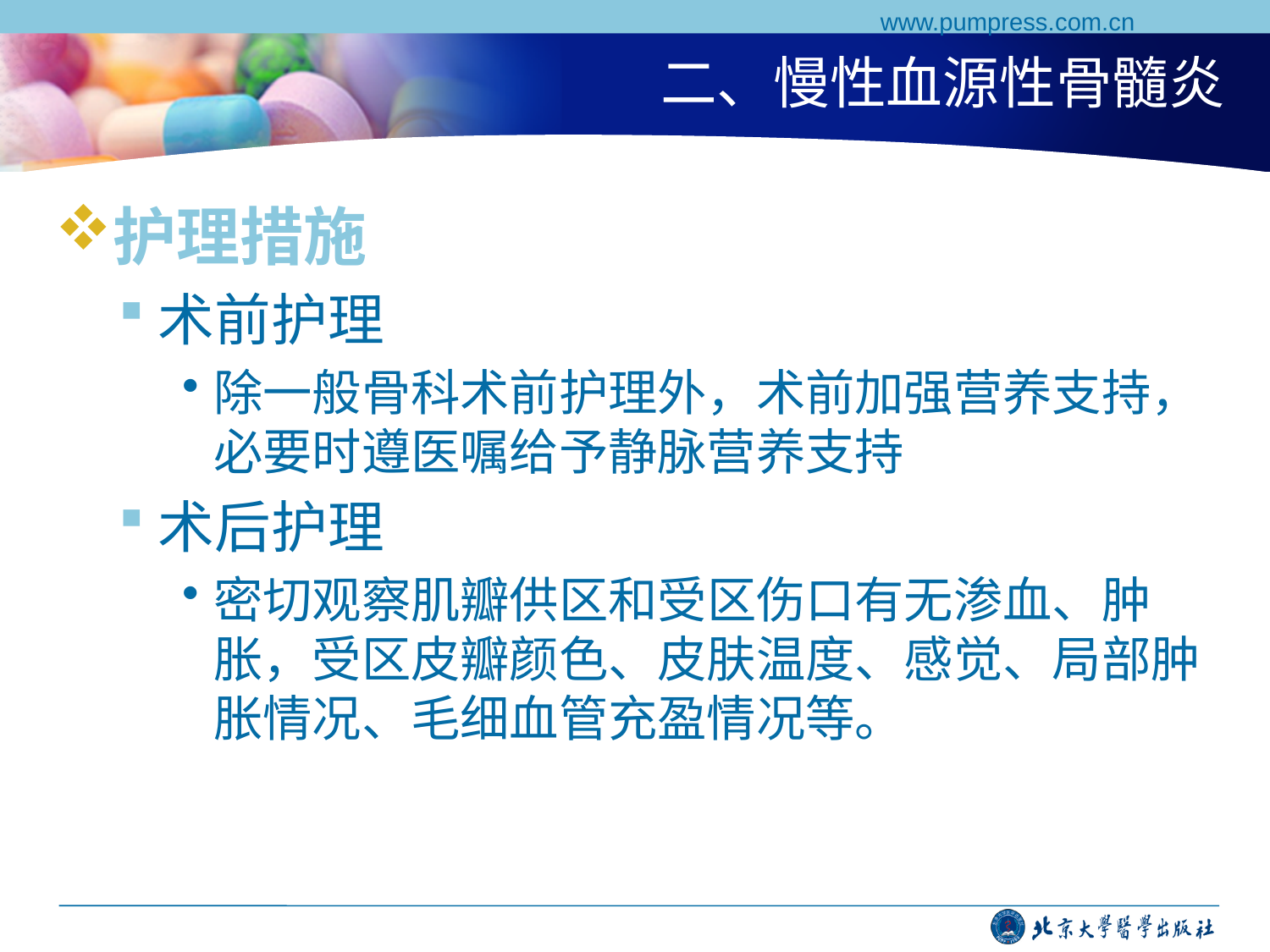

www.pumpress.com.cn
# 二、慢性血源性骨髓炎
护理措施
术前护理
除一般骨科术前护理外，术前加强营养支持，必要时遵医嘱给予静脉营养支持
术后护理
密切观察肌瓣供区和受区伤口有无渗血、肿胀，受区皮瓣颜色、皮肤温度、感觉、局部肿胀情况、毛细血管充盈情况等。